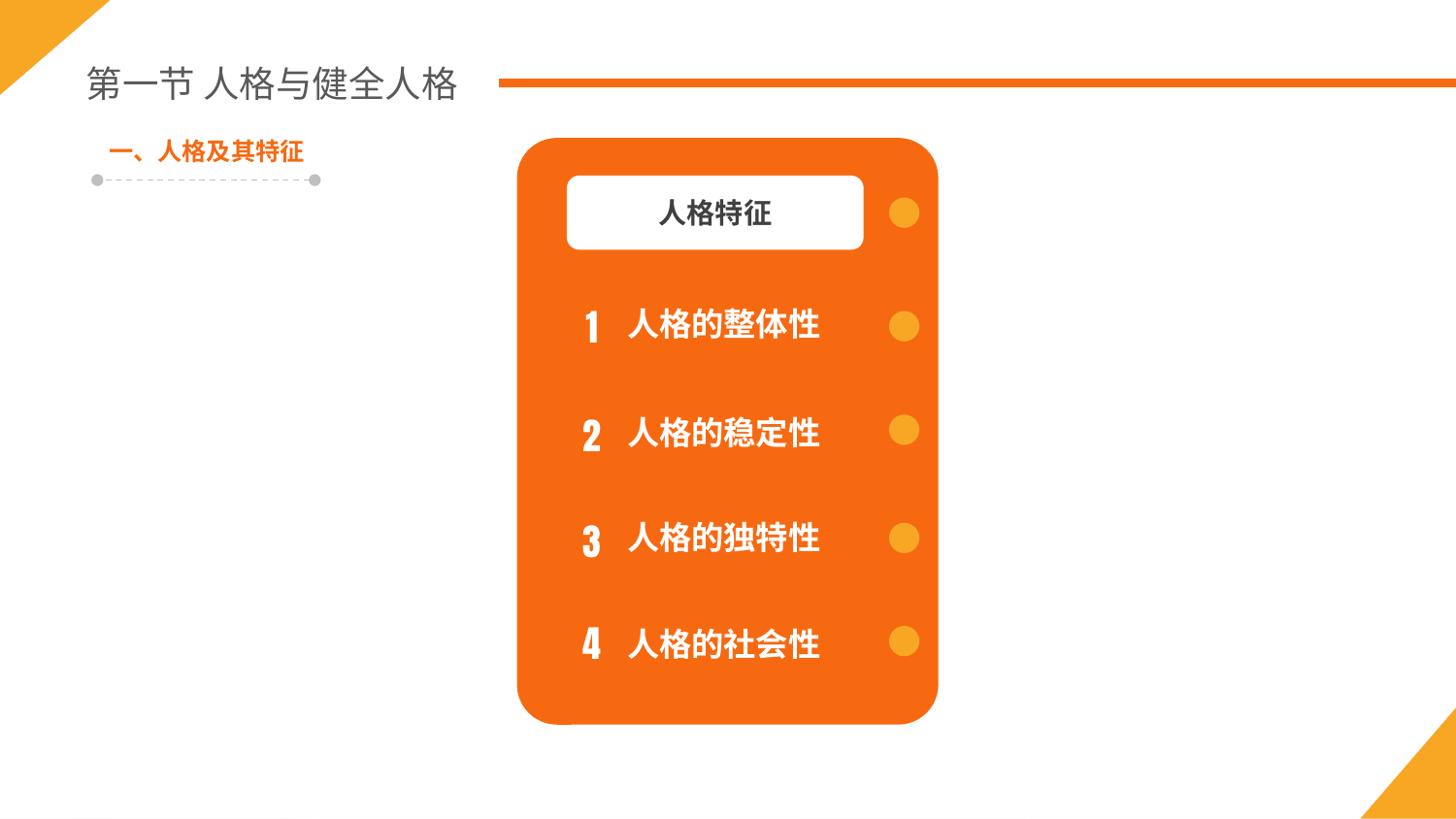

第一节 人格与健全人格
一、人格及其特征

人格特征

人格的整体性
1

人格的稳定性
2

人格的独特性
3

4
人格的社会性